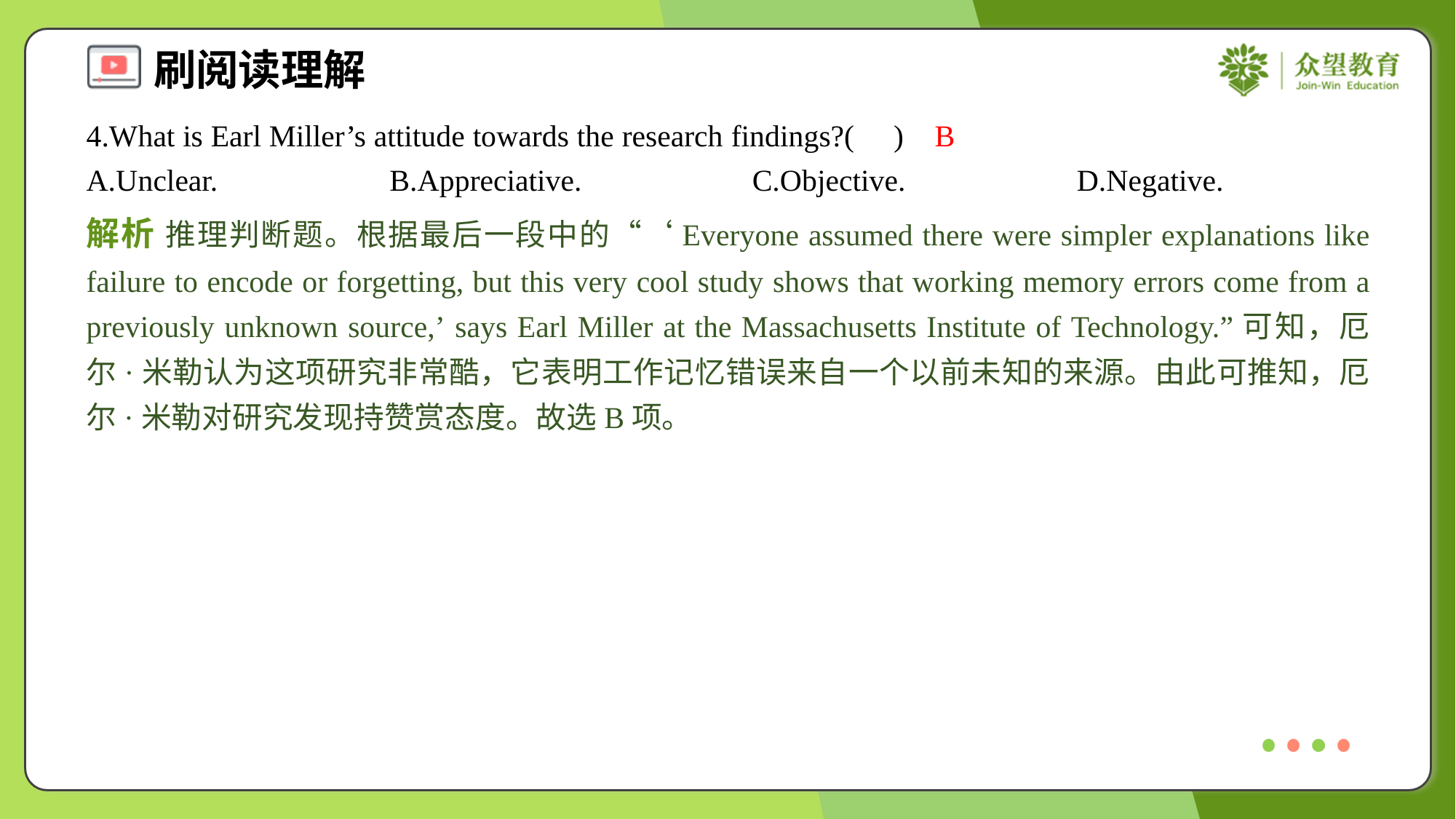

4.What is Earl Miller’s attitude towards the research findings?(     )
B
A.Unclear.	B.Appreciative.	C.Objective.	D.Negative.
解析 推理判断题。根据最后一段中的“‘Everyone assumed there were simpler explanations like failure to encode or forgetting, but this very cool study shows that working memory errors come from a previously unknown source,’ says Earl Miller at the Massachusetts Institute of Technology.”可知，厄尔·米勒认为这项研究非常酷，它表明工作记忆错误来自一个以前未知的来源。由此可推知，厄尔·米勒对研究发现持赞赏态度。故选B项。